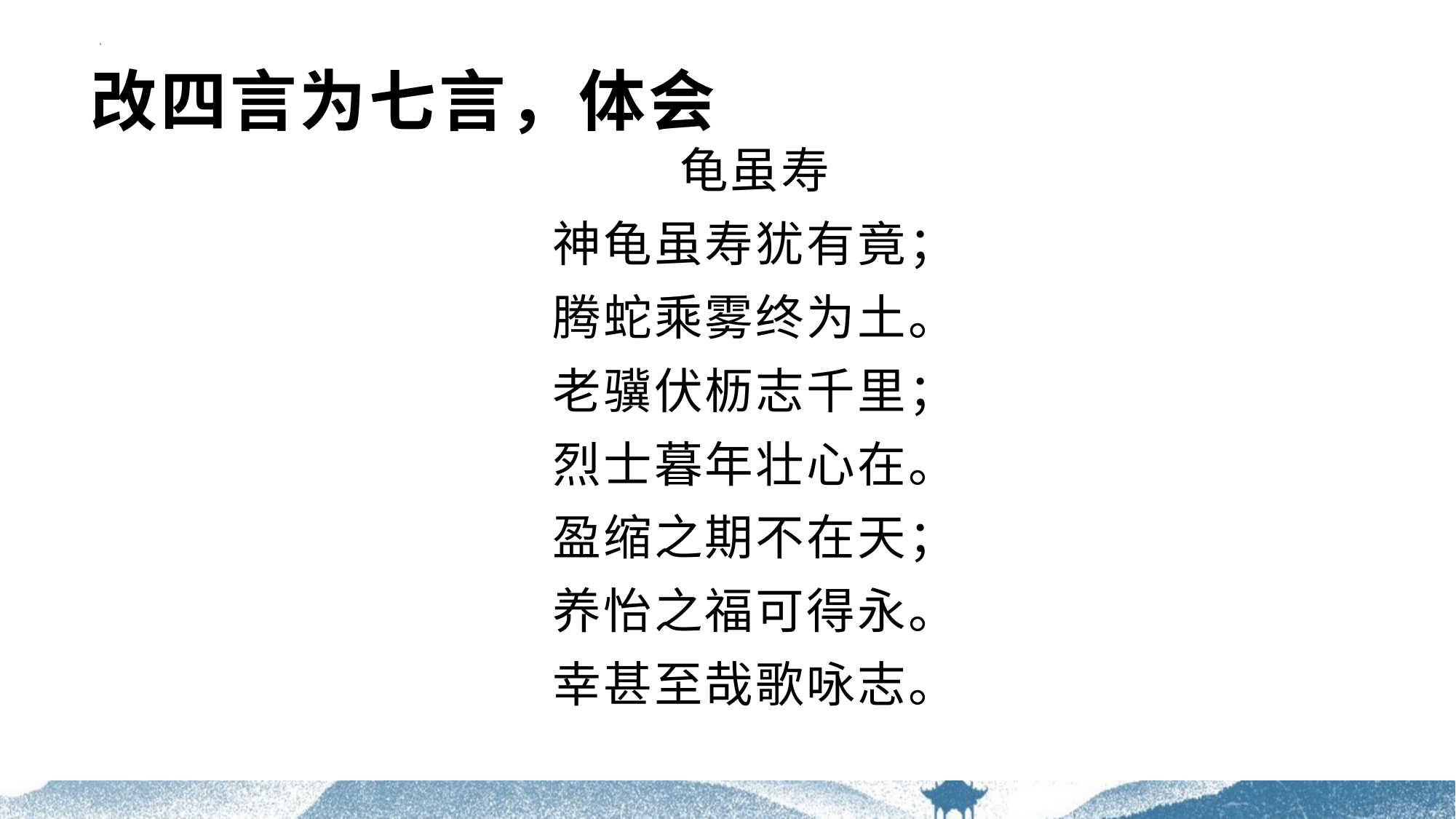

# 改四言为七言，体会
龟虽寿
神龟虽寿犹有竟；
腾蛇乘雾终为土。
老骥伏枥志千里；
烈士暮年壮心在。
盈缩之期不在天；
养怡之福可得永。
幸甚至哉歌咏志。